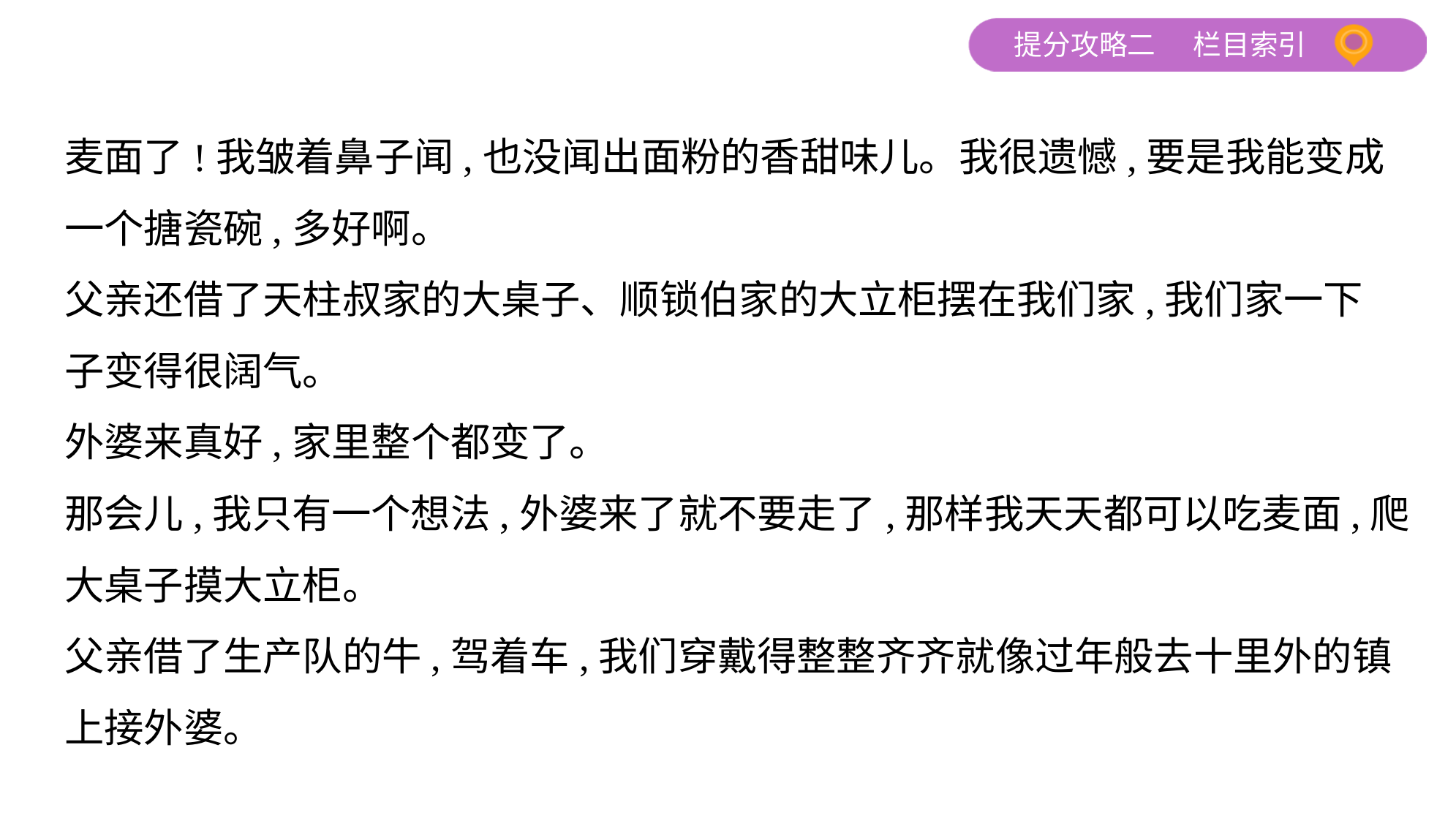

麦面了!我皱着鼻子闻,也没闻出面粉的香甜味儿。我很遗憾,要是我能变成
一个搪瓷碗,多好啊。
父亲还借了天柱叔家的大桌子、顺锁伯家的大立柜摆在我们家,我们家一下
子变得很阔气。
外婆来真好,家里整个都变了。
那会儿,我只有一个想法,外婆来了就不要走了,那样我天天都可以吃麦面,爬
大桌子摸大立柜。
父亲借了生产队的牛,驾着车,我们穿戴得整整齐齐就像过年般去十里外的镇
上接外婆。